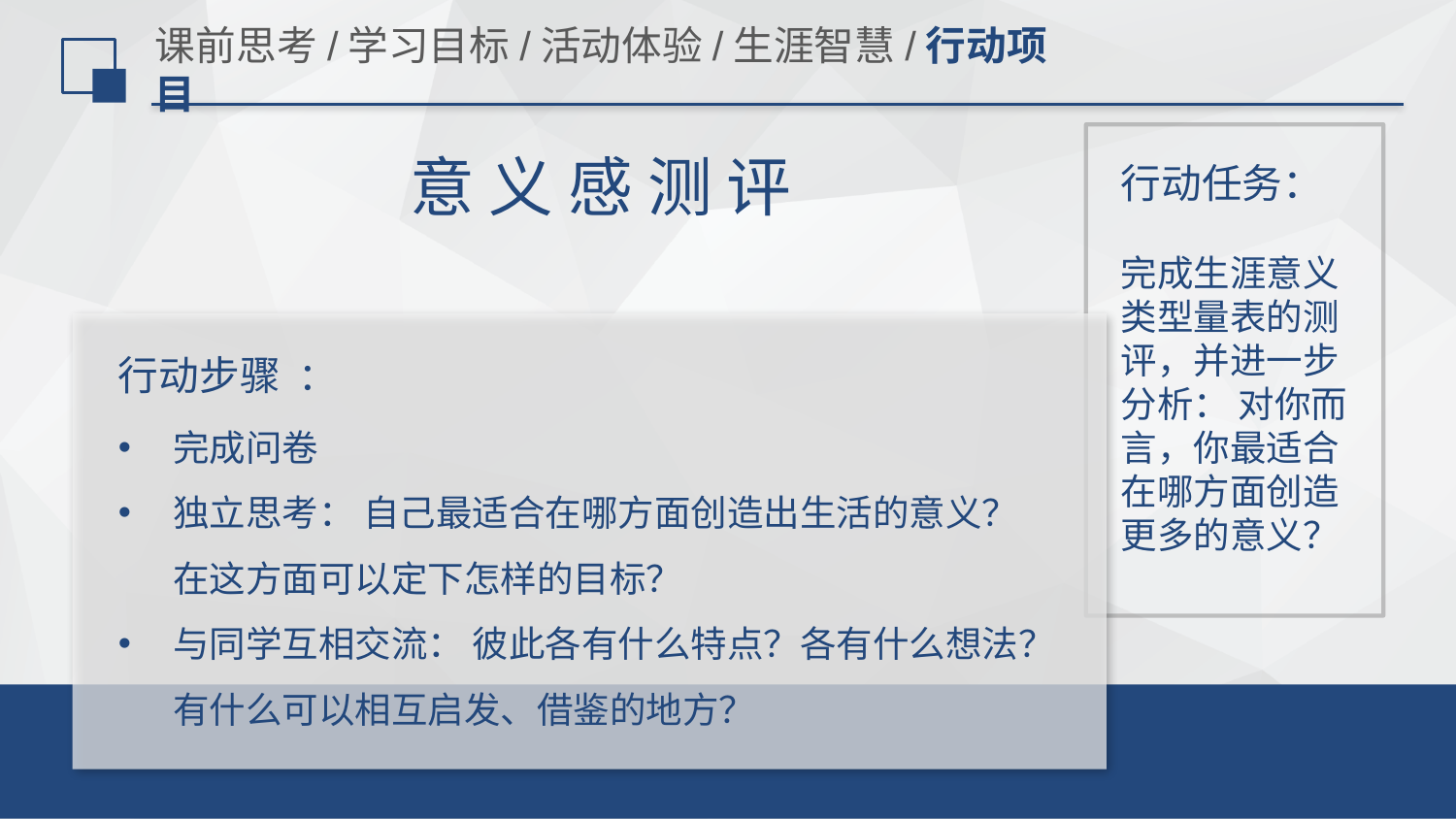

# 课前思考/学习目标/活动体验/生涯智慧/行动项目

意 义 感 测 评
行动任务：
完成生涯意义类型量表的测评，并进一步分析： 对你而言，你最适合在哪方面创造更多的意义？

行动步骤  ：
完成问卷
独立思考： 自己最适合在哪方面创造出生活的意义？在这方面可以定下怎样的目标？
与同学互相交流： 彼此各有什么特点？各有什么想法？有什么可以相互启发、借鉴的地方？